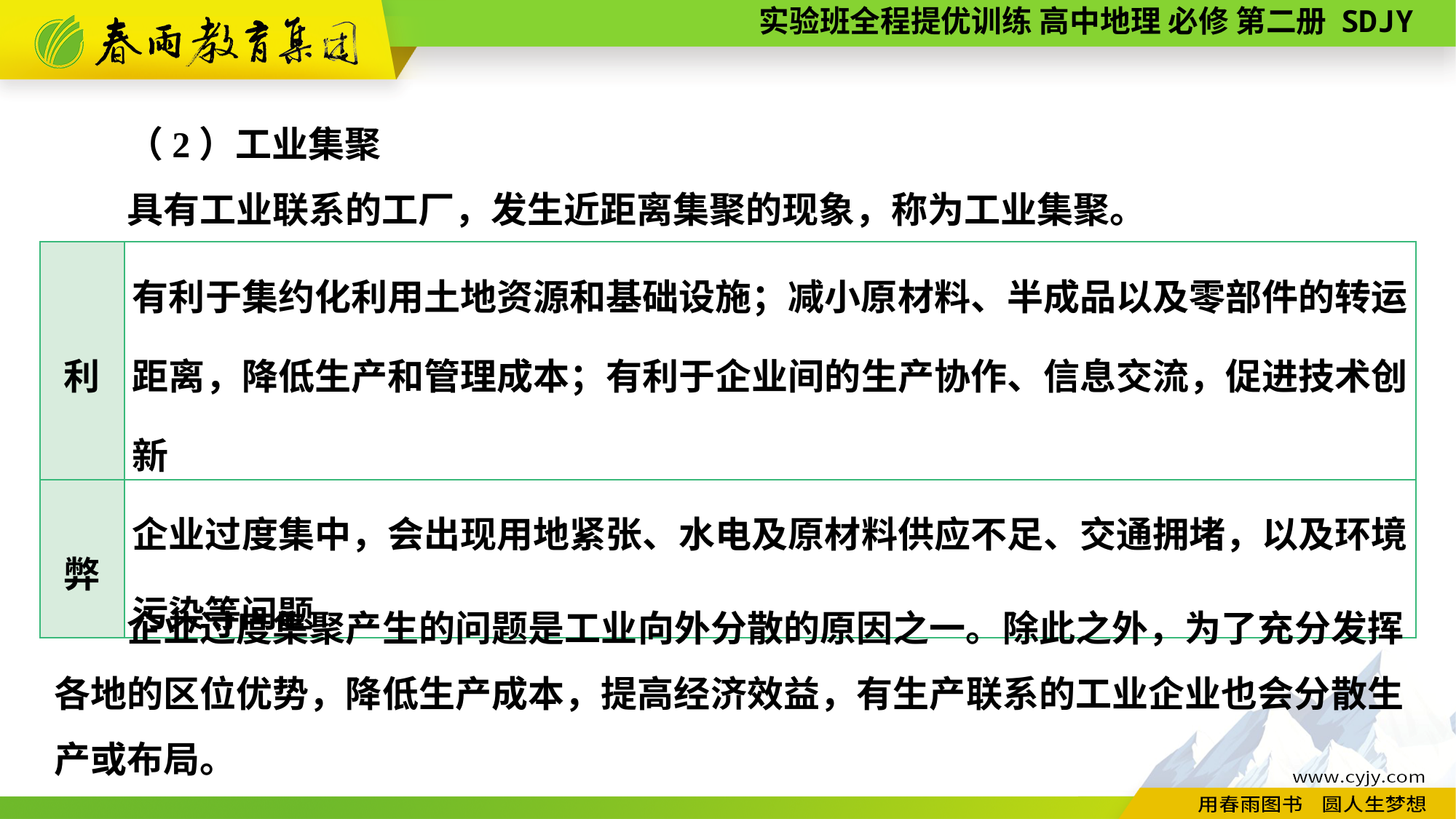

（2）工业集聚
　　具有工业联系的工厂，发生近距离集聚的现象，称为工业集聚。
| 利 | 有利于集约化利用土地资源和基础设施；减小原材料、半成品以及零部件的转运距离，降低生产和管理成本；有利于企业间的生产协作、信息交流，促进技术创新 |
| --- | --- |
| 弊 | 企业过度集中，会出现用地紧张、水电及原材料供应不足、交通拥堵，以及环境污染等问题 |
　　企业过度集聚产生的问题是工业向外分散的原因之一。除此之外，为了充分发挥各地的区位优势，降低生产成本，提高经济效益，有生产联系的工业企业也会分散生产或布局。